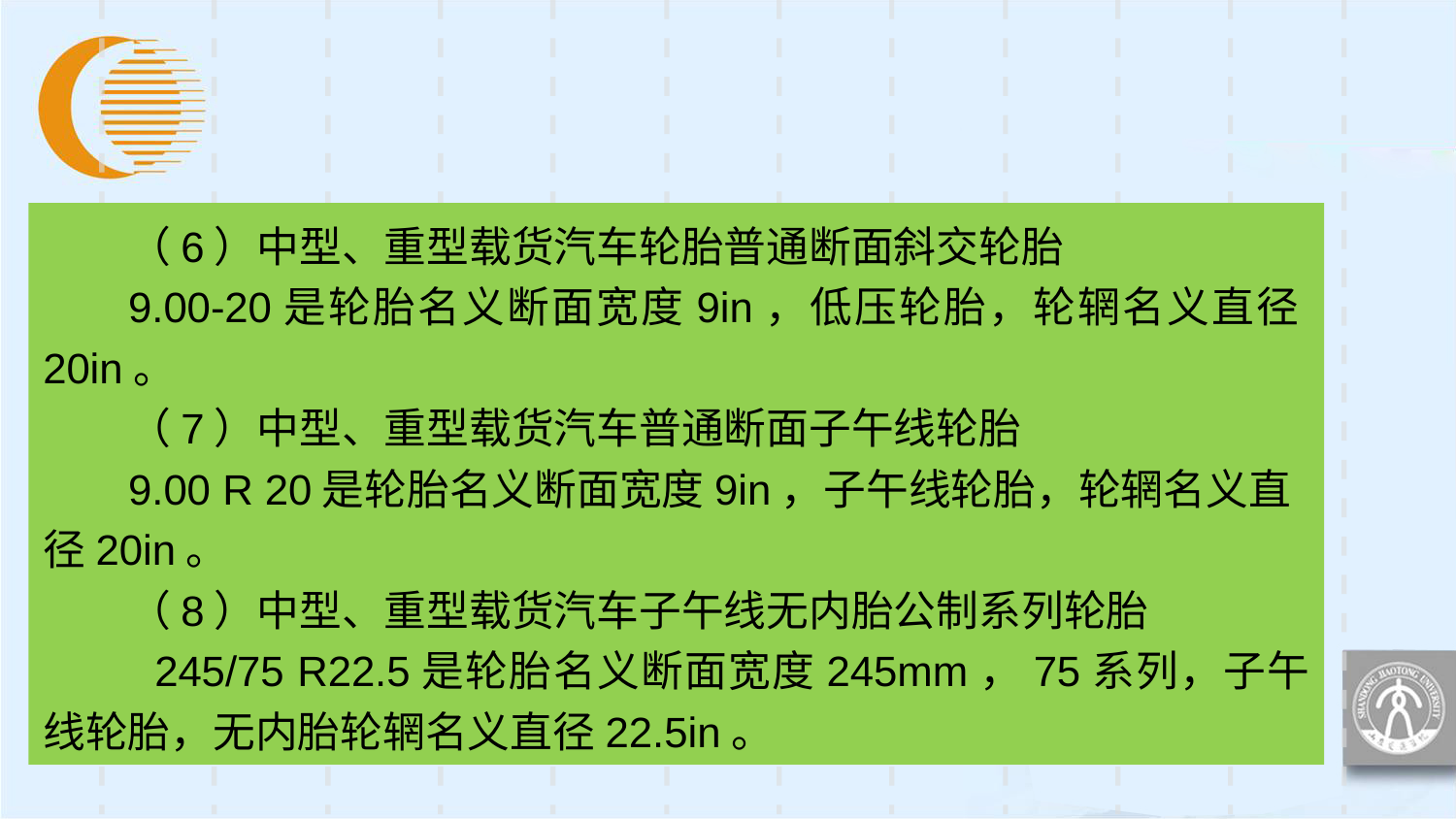

（6）中型、重型载货汽车轮胎普通断面斜交轮胎
9.00-20是轮胎名义断面宽度9in，低压轮胎，轮辋名义直径20in。
（7）中型、重型载货汽车普通断面子午线轮胎
9.00 R 20是轮胎名义断面宽度9in，子午线轮胎，轮辋名义直径20in。
（8）中型、重型载货汽车子午线无内胎公制系列轮胎
  245/75 R22.5是轮胎名义断面宽度245mm，75系列，子午线轮胎，无内胎轮辋名义直径22.5in。